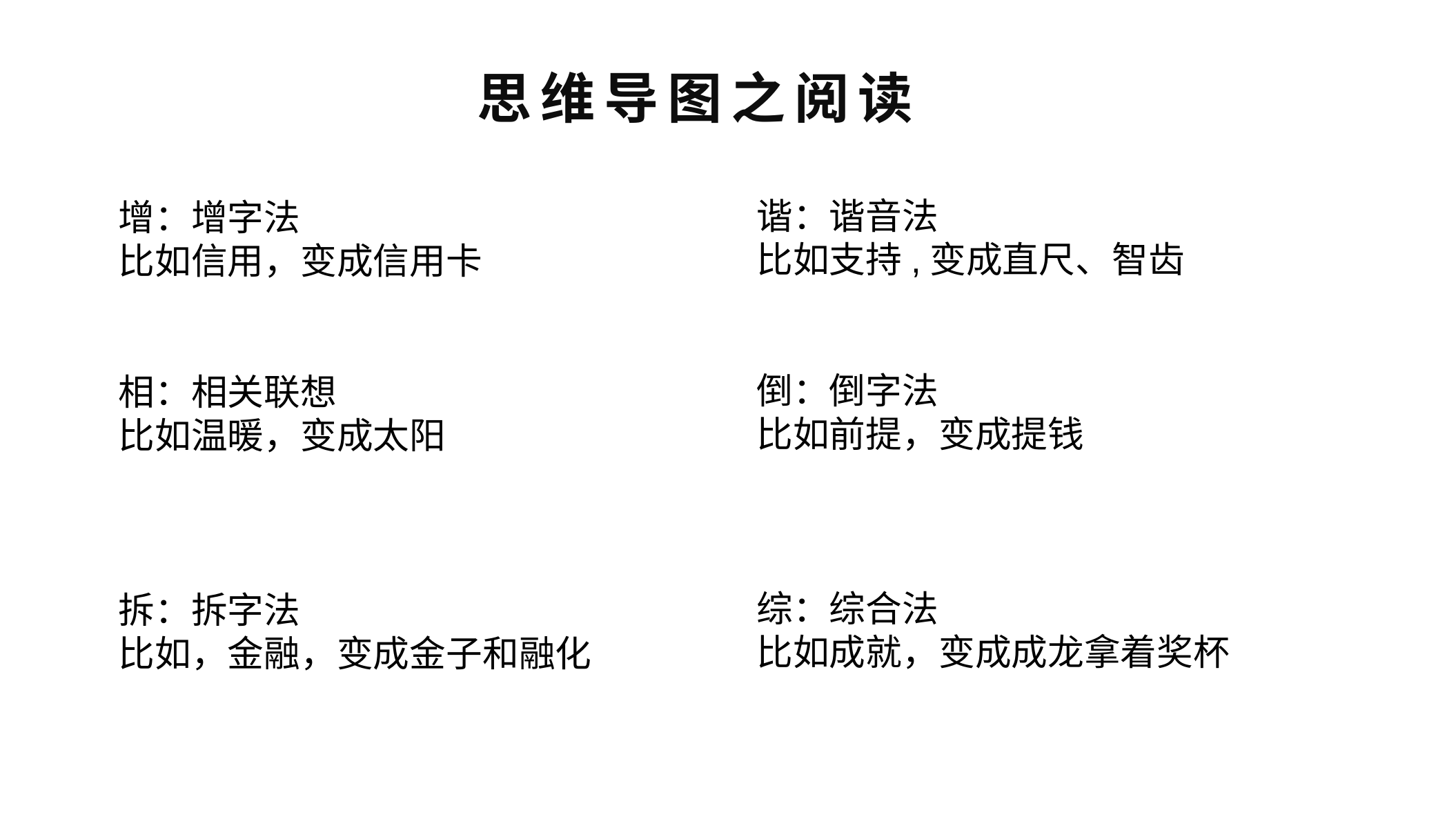

思维导图之阅读
谐：谐音法
比如支持,变成直尺、智齿

倒：倒字法
比如前提，变成提钱

综：综合法
比如成就，变成成龙拿着奖杯

增：增字法
比如信用，变成信用卡

相：相关联想
比如温暖，变成太阳

拆：拆字法
比如，金融，变成金子和融化